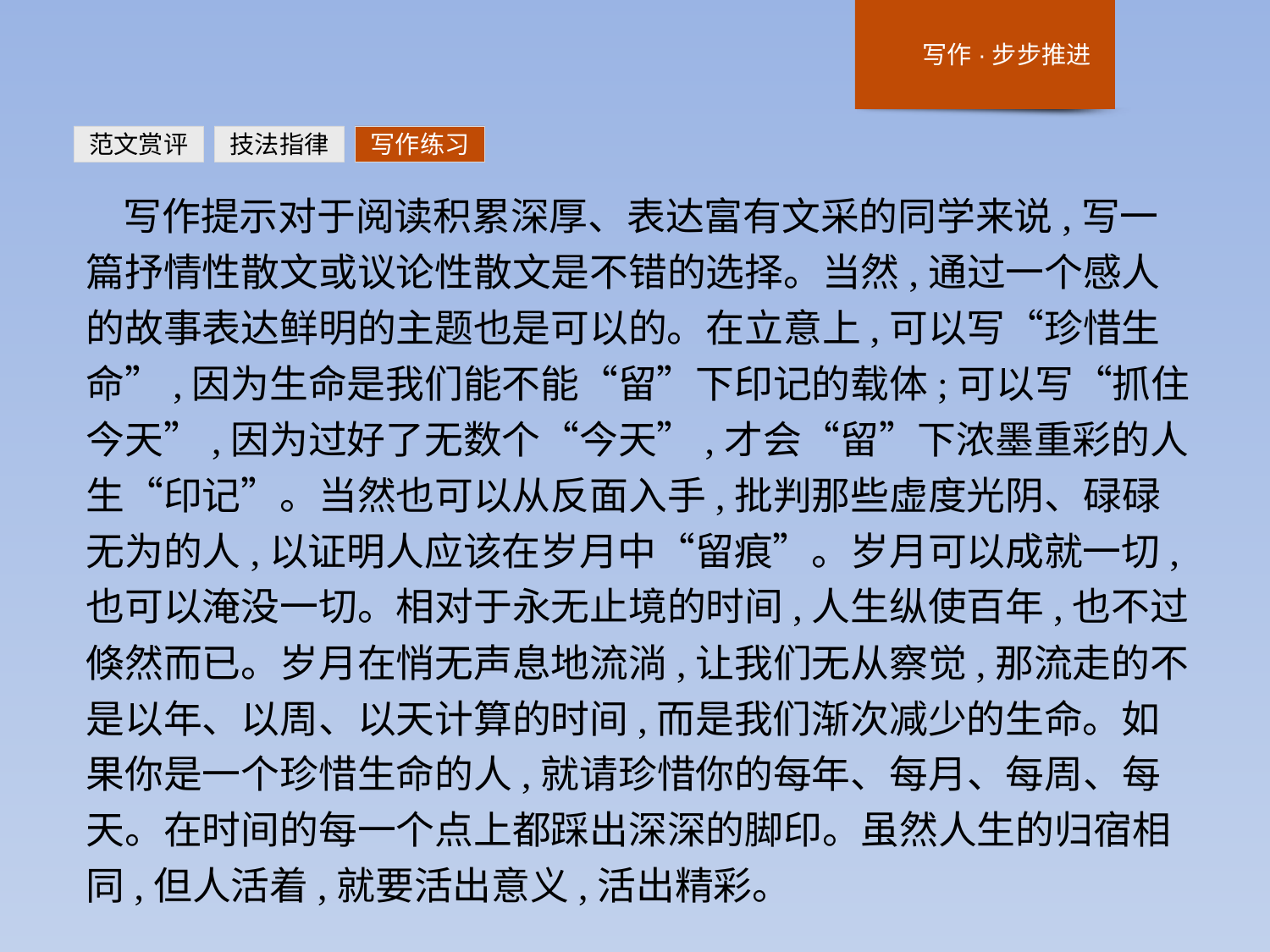

范文赏评
技法指律
写作练习
写作提示对于阅读积累深厚、表达富有文采的同学来说,写一篇抒情性散文或议论性散文是不错的选择。当然,通过一个感人的故事表达鲜明的主题也是可以的。在立意上,可以写“珍惜生命”,因为生命是我们能不能“留”下印记的载体;可以写“抓住今天”,因为过好了无数个“今天”,才会“留”下浓墨重彩的人生“印记”。当然也可以从反面入手,批判那些虚度光阴、碌碌无为的人,以证明人应该在岁月中“留痕”。岁月可以成就一切,也可以淹没一切。相对于永无止境的时间,人生纵使百年,也不过倏然而已。岁月在悄无声息地流淌,让我们无从察觉,那流走的不是以年、以周、以天计算的时间,而是我们渐次减少的生命。如果你是一个珍惜生命的人,就请珍惜你的每年、每月、每周、每天。在时间的每一个点上都踩出深深的脚印。虽然人生的归宿相同,但人活着,就要活出意义,活出精彩。